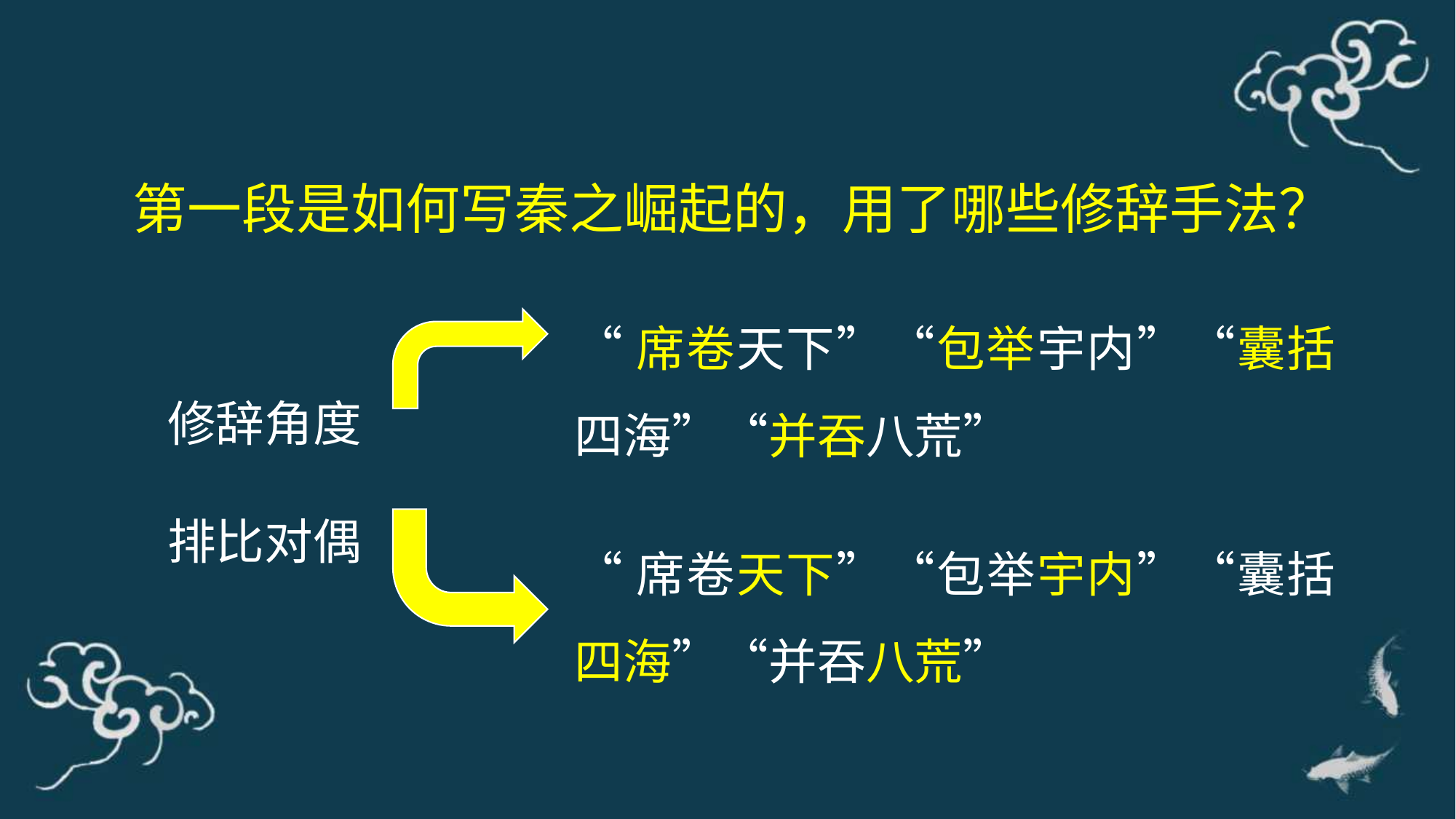

第一段是如何写秦之崛起的，用了哪些修辞手法？
“席卷天下”“包举宇内”“囊括四海”“并吞八荒”

修辞角度
排比对偶

“席卷天下”“包举宇内”“囊括四海”“并吞八荒”